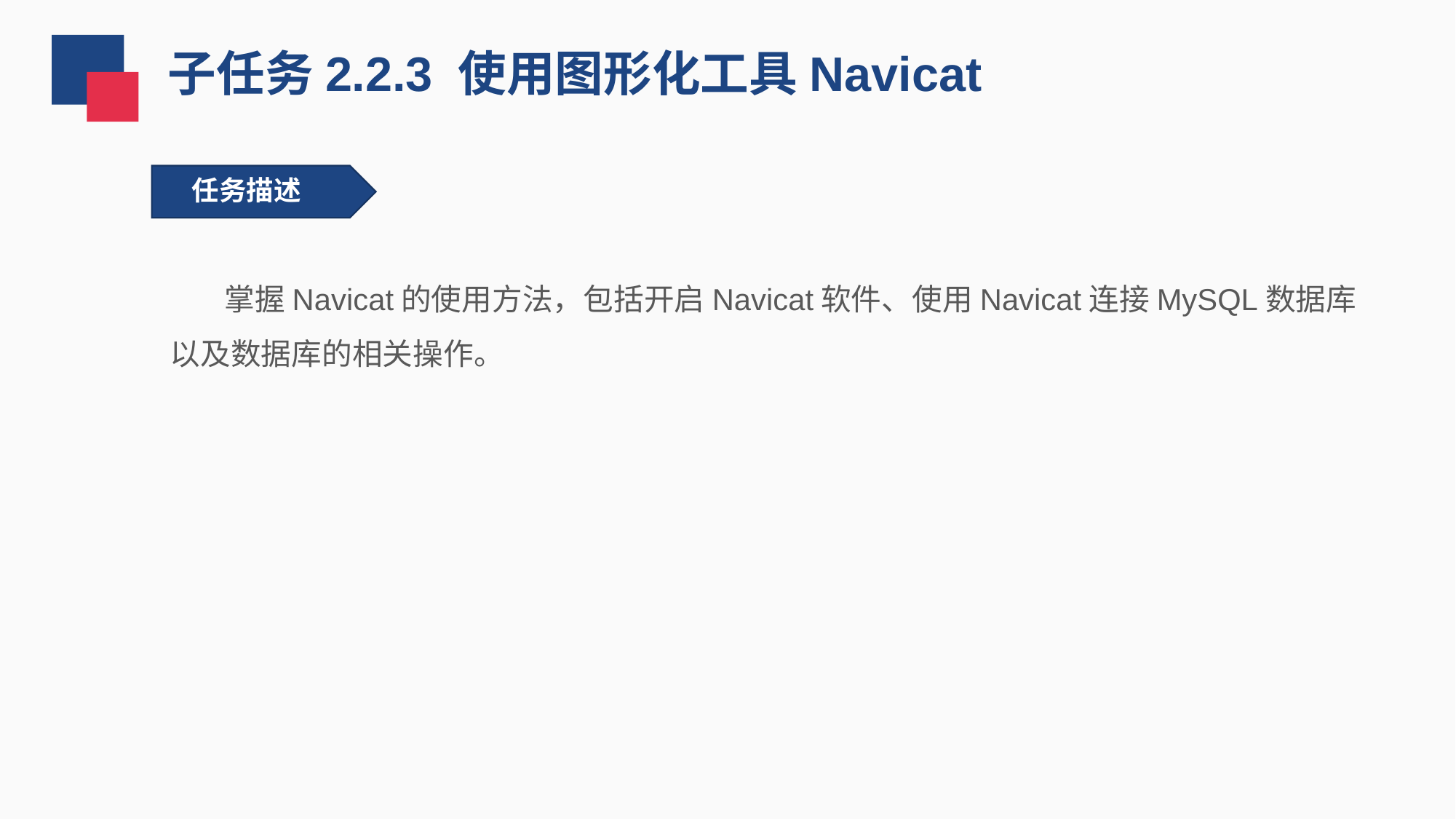

子任务2.2.3 使用图形化工具Navicat

任务实现
任务描述
       掌握Navicat的使用方法，包括开启Navicat软件、使用Navicat连接MySQL数据库以及数据库的相关操作。